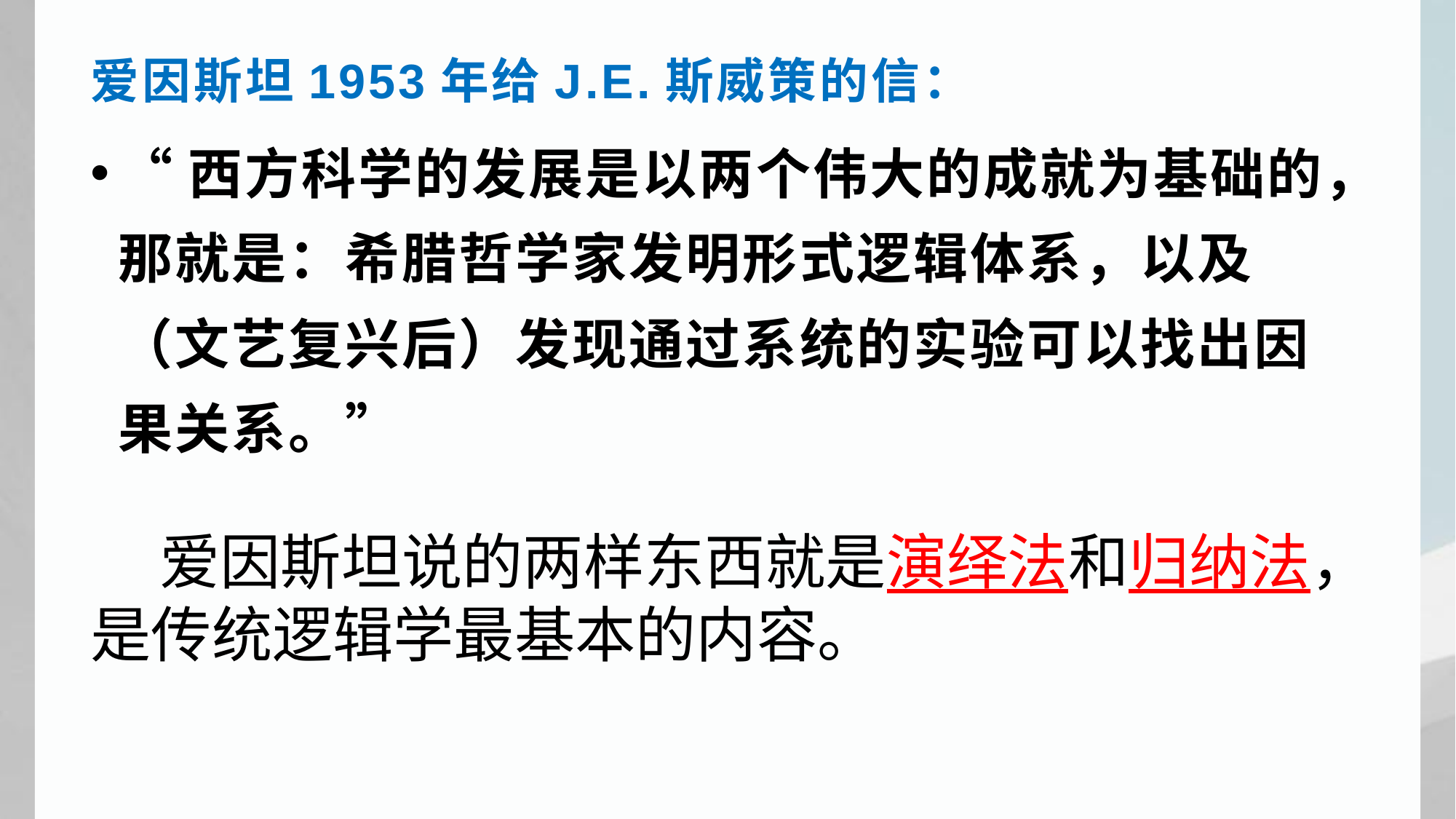

# 爱因斯坦1953年给J.E.斯威策的信：
“西方科学的发展是以两个伟大的成就为基础的，那就是：希腊哲学家发明形式逻辑体系，以及（文艺复兴后）发现通过系统的实验可以找出因果关系。”
    爱因斯坦说的两样东西就是演绎法和归纳法，是传统逻辑学最基本的内容。